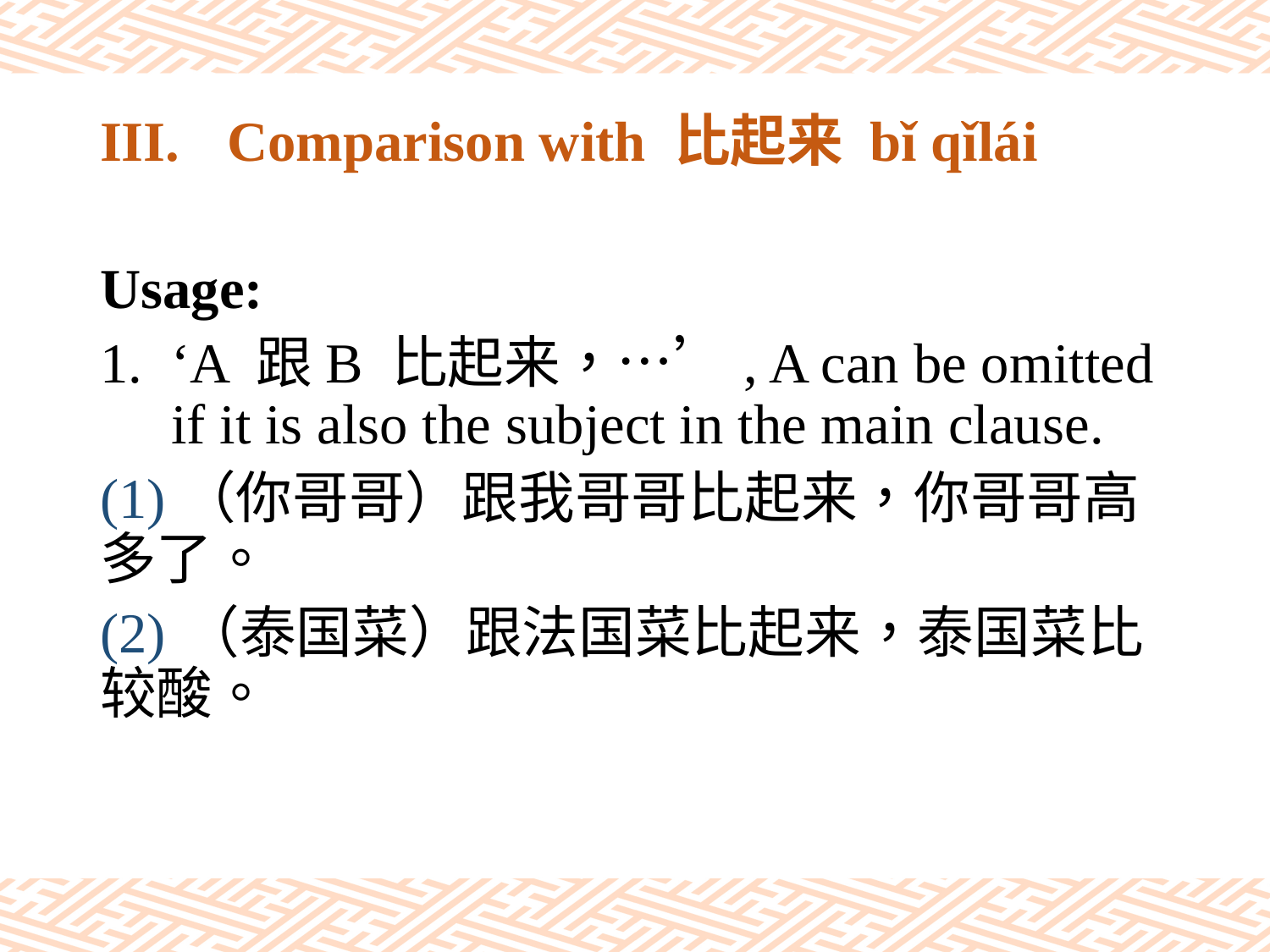

# III.	Comparison with 比起来 bǐ qǐlái
Usage:
‘A 跟B 比起来，…’, A can be omitted if it is also the subject in the main clause.
(1)（你哥哥）跟我哥哥比起来，你哥哥高多了。
(2) （泰国菜）跟法国菜比起来，泰国菜比较酸。